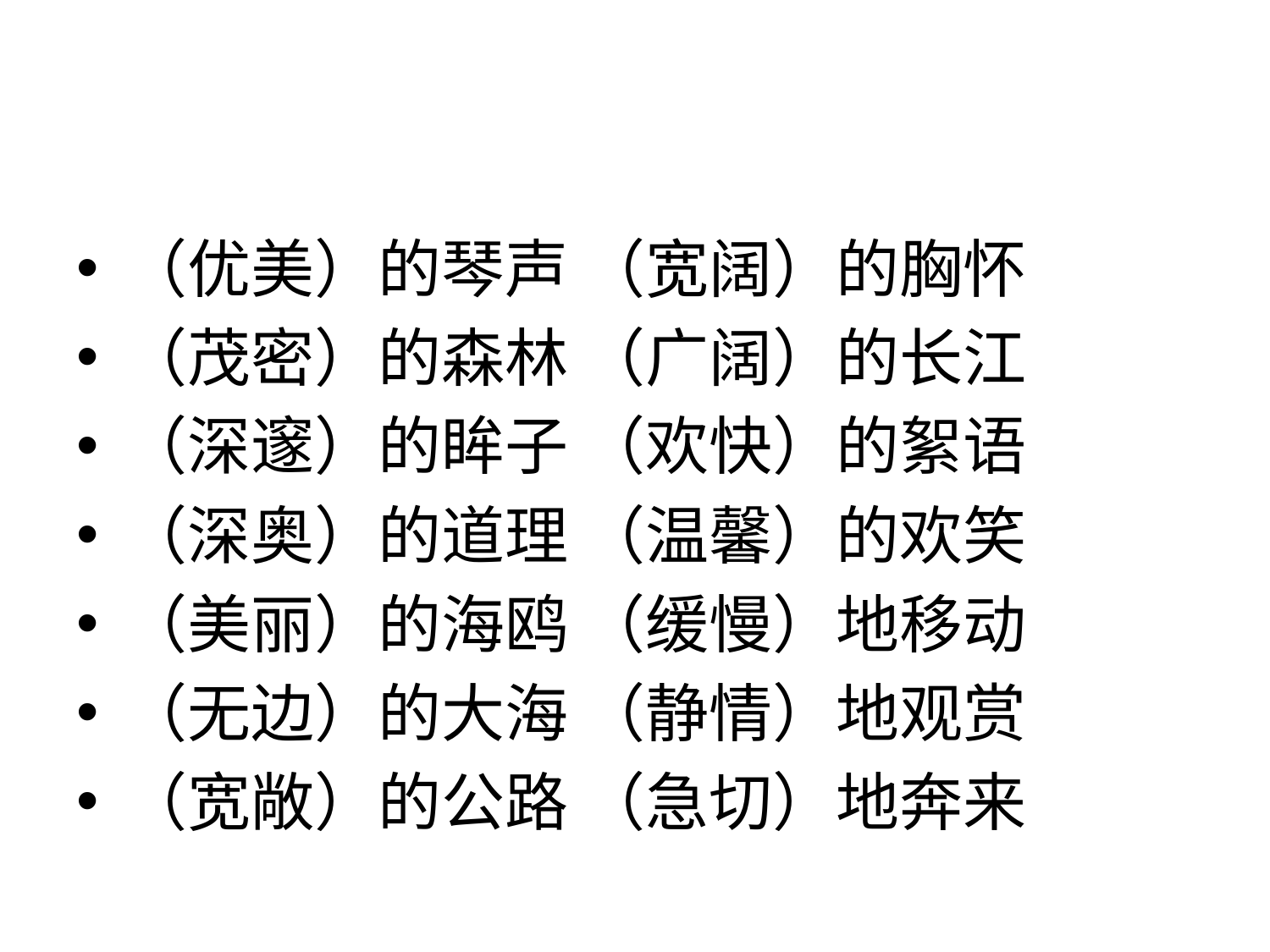

#
（优美）的琴声 （宽阔）的胸怀
（茂密）的森林 （广阔）的长江
（深邃）的眸子 （欢快）的絮语
（深奥）的道理 （温馨）的欢笑
（美丽）的海鸥 （缓慢）地移动
（无边）的大海 （静情）地观赏
（宽敞）的公路 （急切）地奔来